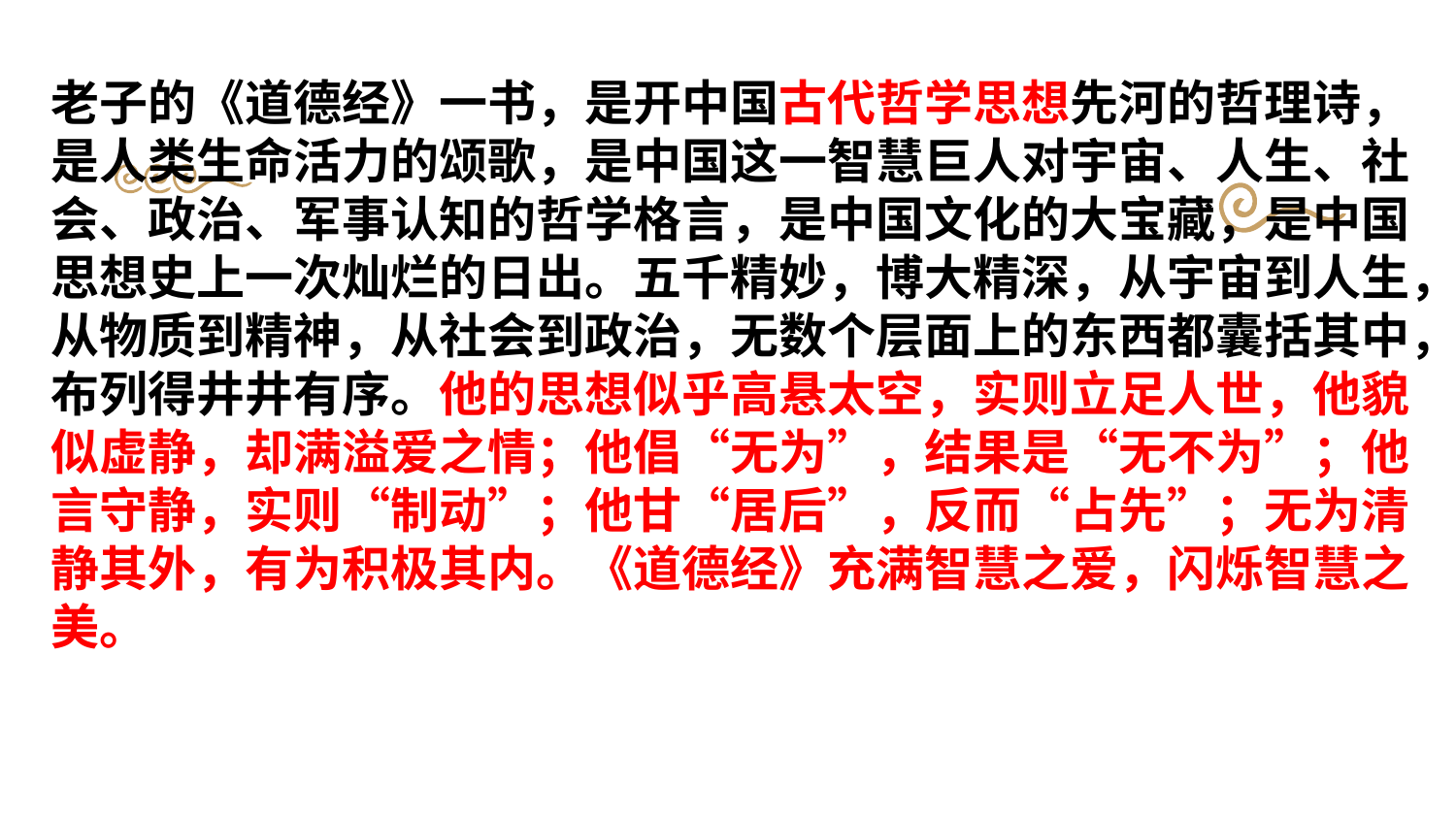

老子的《道德经》一书，是开中国古代哲学思想先河的哲理诗，是人类生命活力的颂歌，是中国这一智慧巨人对宇宙、人生、社会、政治、军事认知的哲学格言，是中国文化的大宝藏，是中国思想史上一次灿烂的日出。五千精妙，博大精深，从宇宙到人生，从物质到精神，从社会到政治，无数个层面上的东西都囊括其中，布列得井井有序。他的思想似乎高悬太空，实则立足人世，他貌似虚静，却满溢爱之情；他倡“无为”，结果是“无不为”；他言守静，实则“制动”；他甘“居后”，反而“占先”；无为清静其外，有为积极其内。《道德经》充满智慧之爱，闪烁智慧之美。